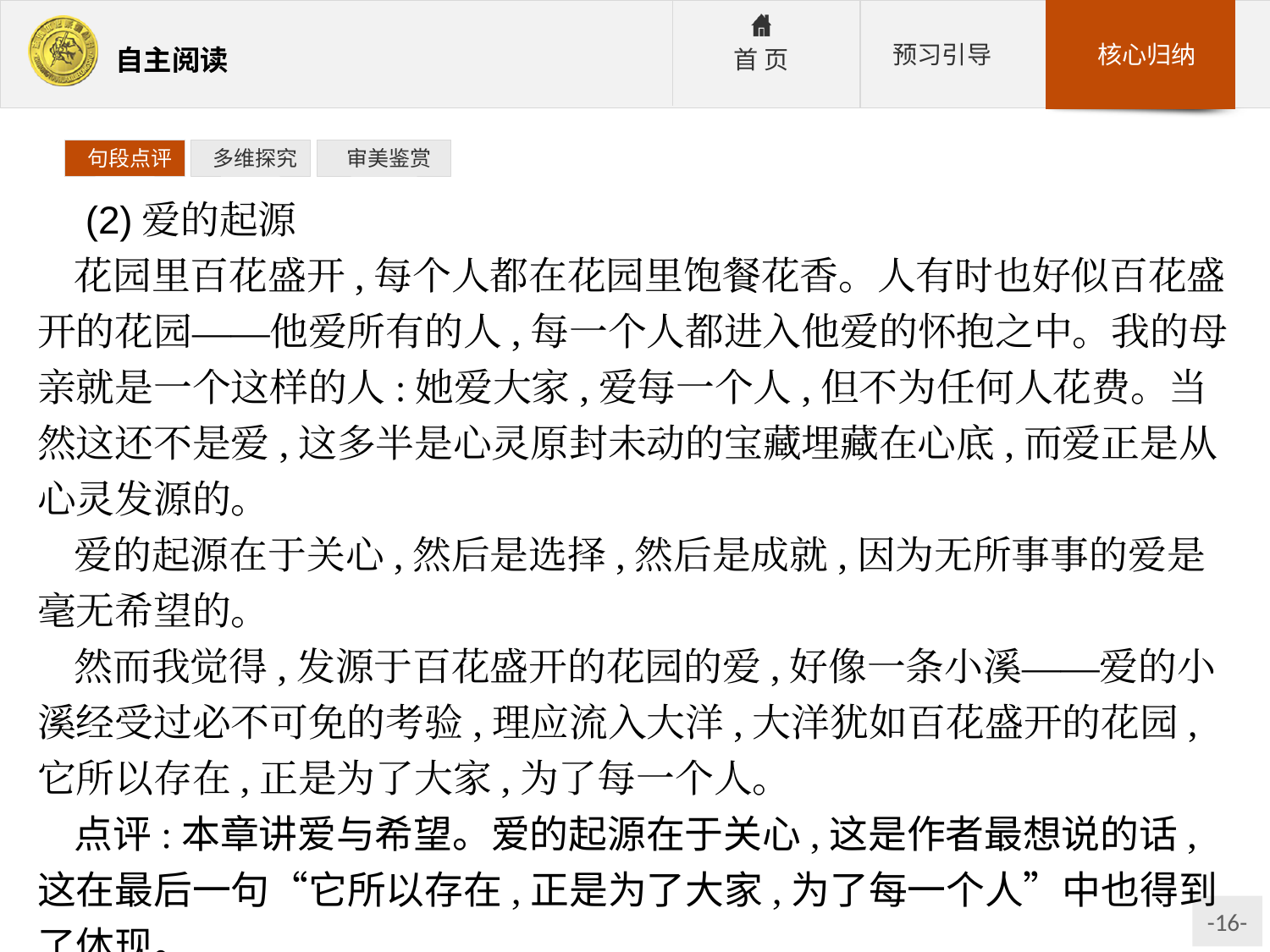

句段点评
 多维探究
 审美鉴赏
 (2)爱的起源
花园里百花盛开,每个人都在花园里饱餐花香。人有时也好似百花盛开的花园——他爱所有的人,每一个人都进入他爱的怀抱之中。我的母亲就是一个这样的人:她爱大家,爱每一个人,但不为任何人花费。当然这还不是爱,这多半是心灵原封未动的宝藏埋藏在心底,而爱正是从心灵发源的。
爱的起源在于关心,然后是选择,然后是成就,因为无所事事的爱是毫无希望的。
然而我觉得,发源于百花盛开的花园的爱,好像一条小溪——爱的小溪经受过必不可免的考验,理应流入大洋,大洋犹如百花盛开的花园,它所以存在,正是为了大家,为了每一个人。
点评:本章讲爱与希望。爱的起源在于关心,这是作者最想说的话,这在最后一句“它所以存在,正是为了大家,为了每一个人”中也得到了体现。